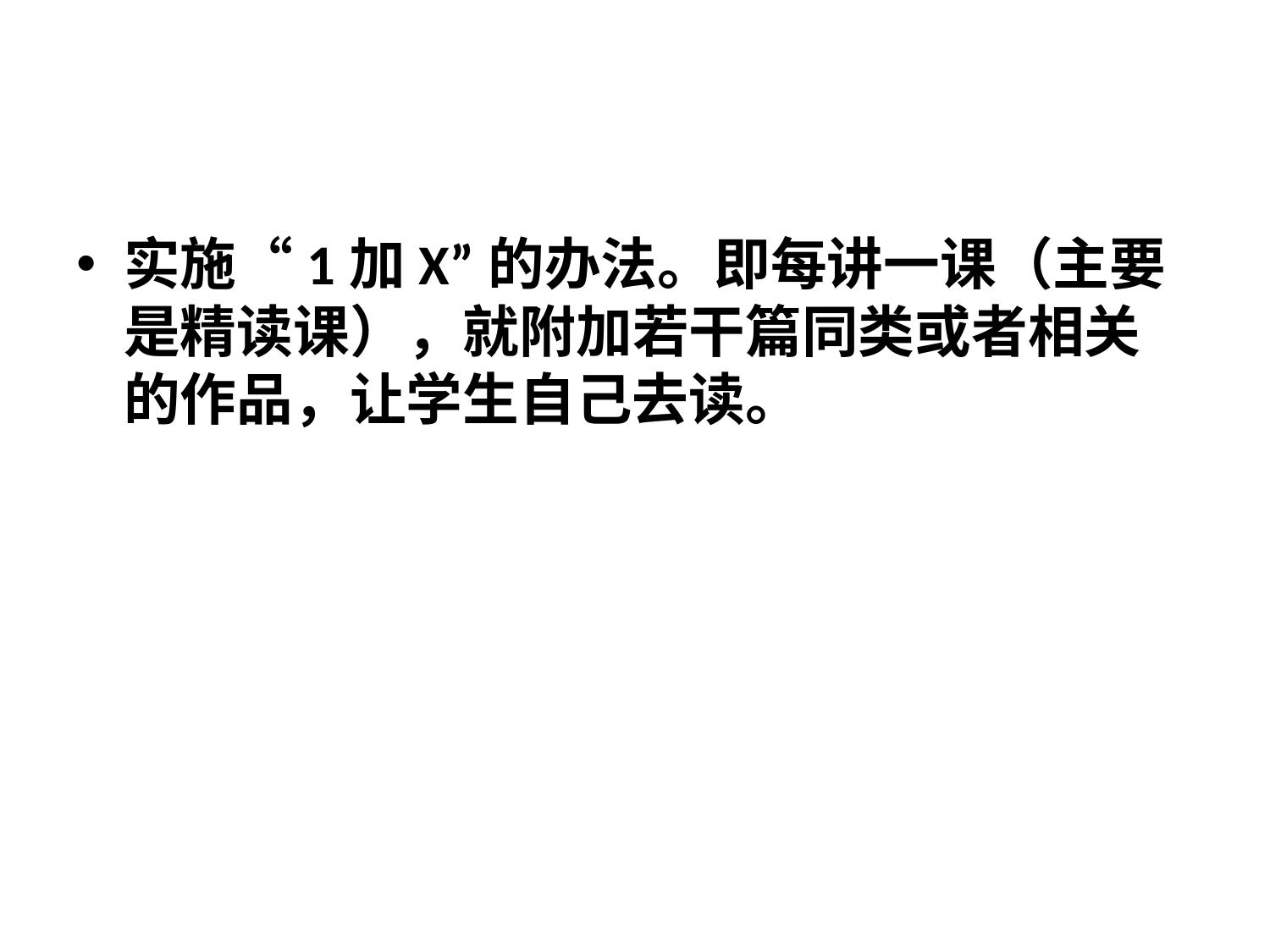

#
实施“1加X”的办法。即每讲一课（主要是精读课），就附加若干篇同类或者相关的作品，让学生自己去读。